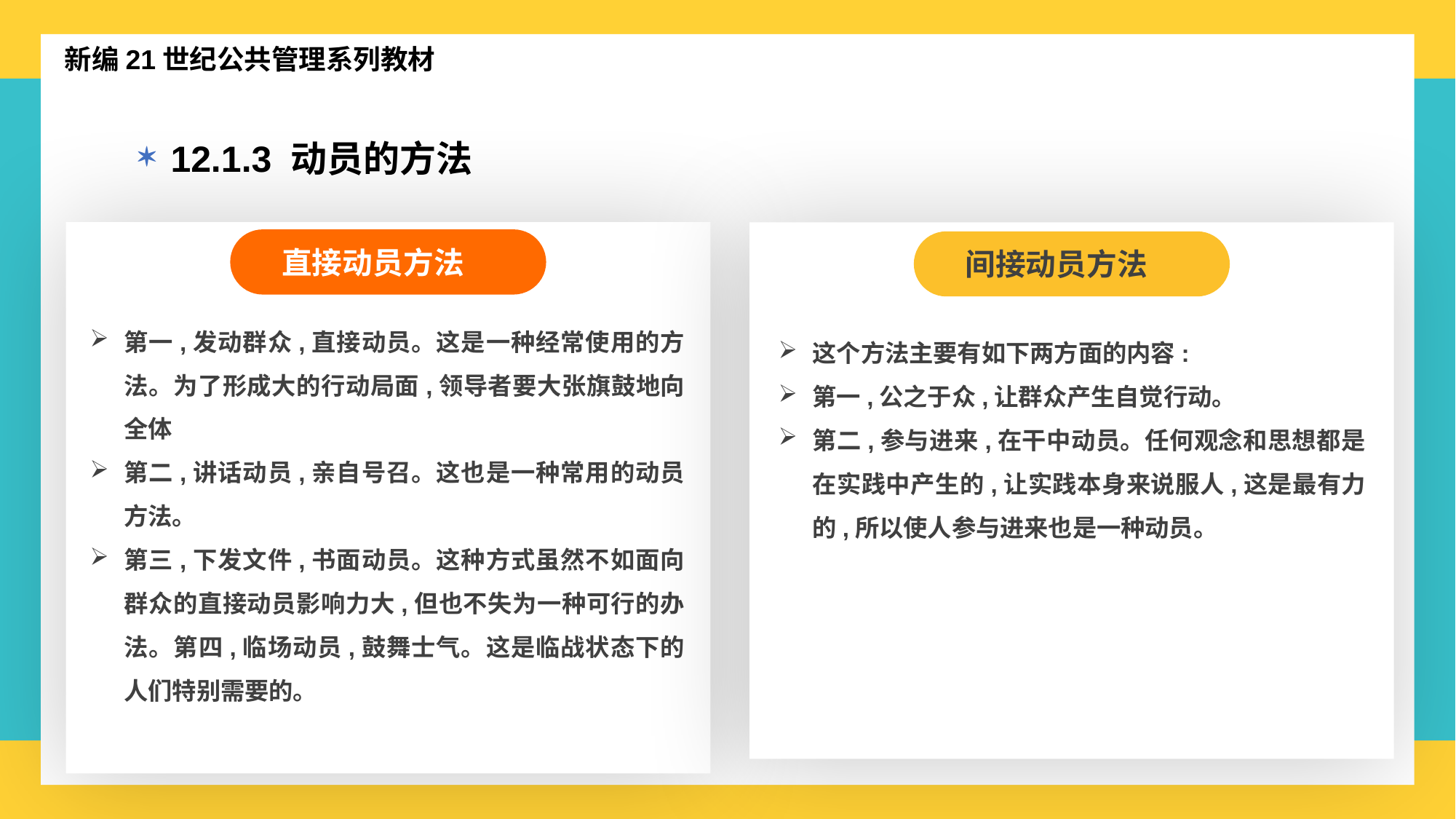

新编21世纪公共管理系列教材
12.1.3 动员的方法

直接动员方法
第一,发动群众,直接动员。这是一种经常使用的方法。为了形成大的行动局面,领导者要大张旗鼓地向全体
第二,讲话动员,亲自号召。这也是一种常用的动员方法。
第三,下发文件,书面动员。这种方式虽然不如面向群众的直接动员影响力大,但也不失为一种可行的办法。第四,临场动员,鼓舞士气。这是临战状态下的人们特别需要的。

间接动员方法
这个方法主要有如下两方面的内容:
第一,公之于众,让群众产生自觉行动。
第二,参与进来,在干中动员。任何观念和思想都是在实践中产生的,让实践本身来说服人,这是最有力的,所以使人参与进来也是一种动员。